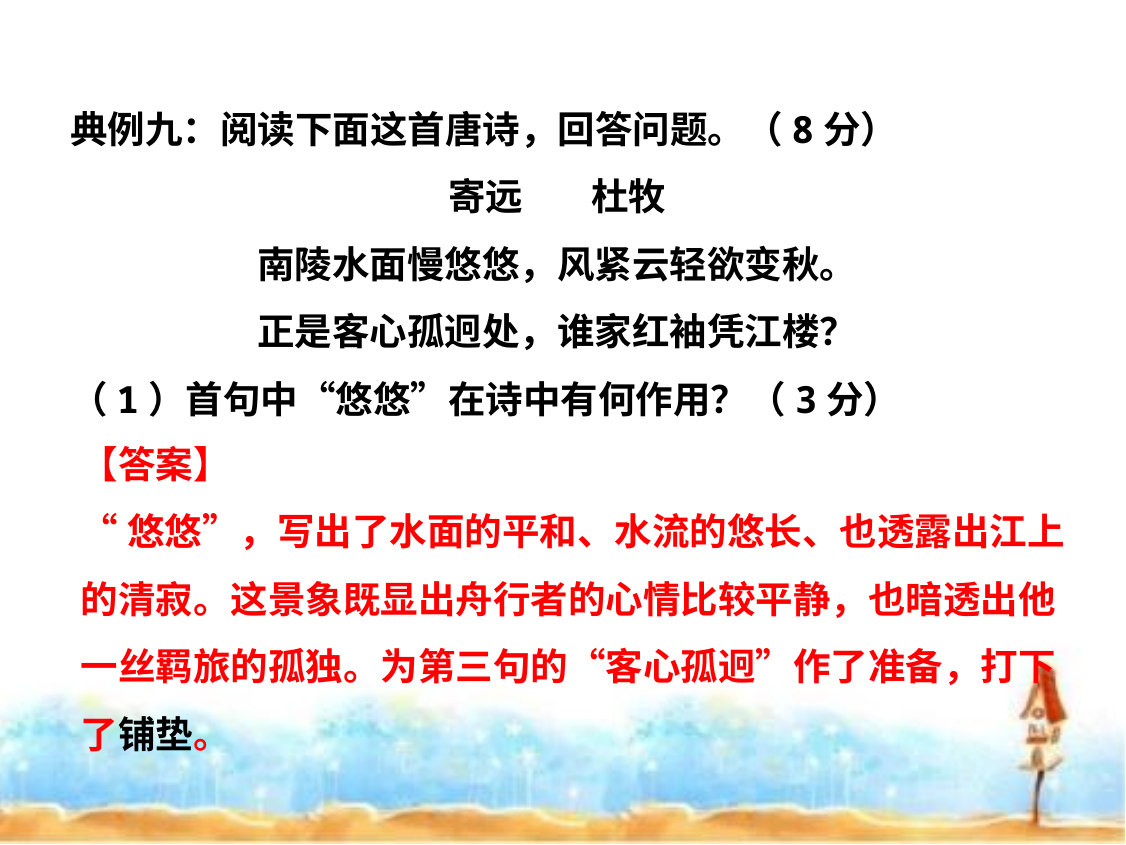

典例九：阅读下面这首唐诗，回答问题。（8分）
寄远        杜牧
南陵水面慢悠悠，风紧云轻欲变秋。
正是客心孤迥处，谁家红袖凭江楼？
（1）首句中“悠悠”在诗中有何作用？（3分）

【答案】
“悠悠”，写出了水面的平和、水流的悠长、也透露出江上的清寂。这景象既显出舟行者的心情比较平静，也暗透出他一丝羁旅的孤独。为第三句的“客心孤迥”作了准备，打下了铺垫。